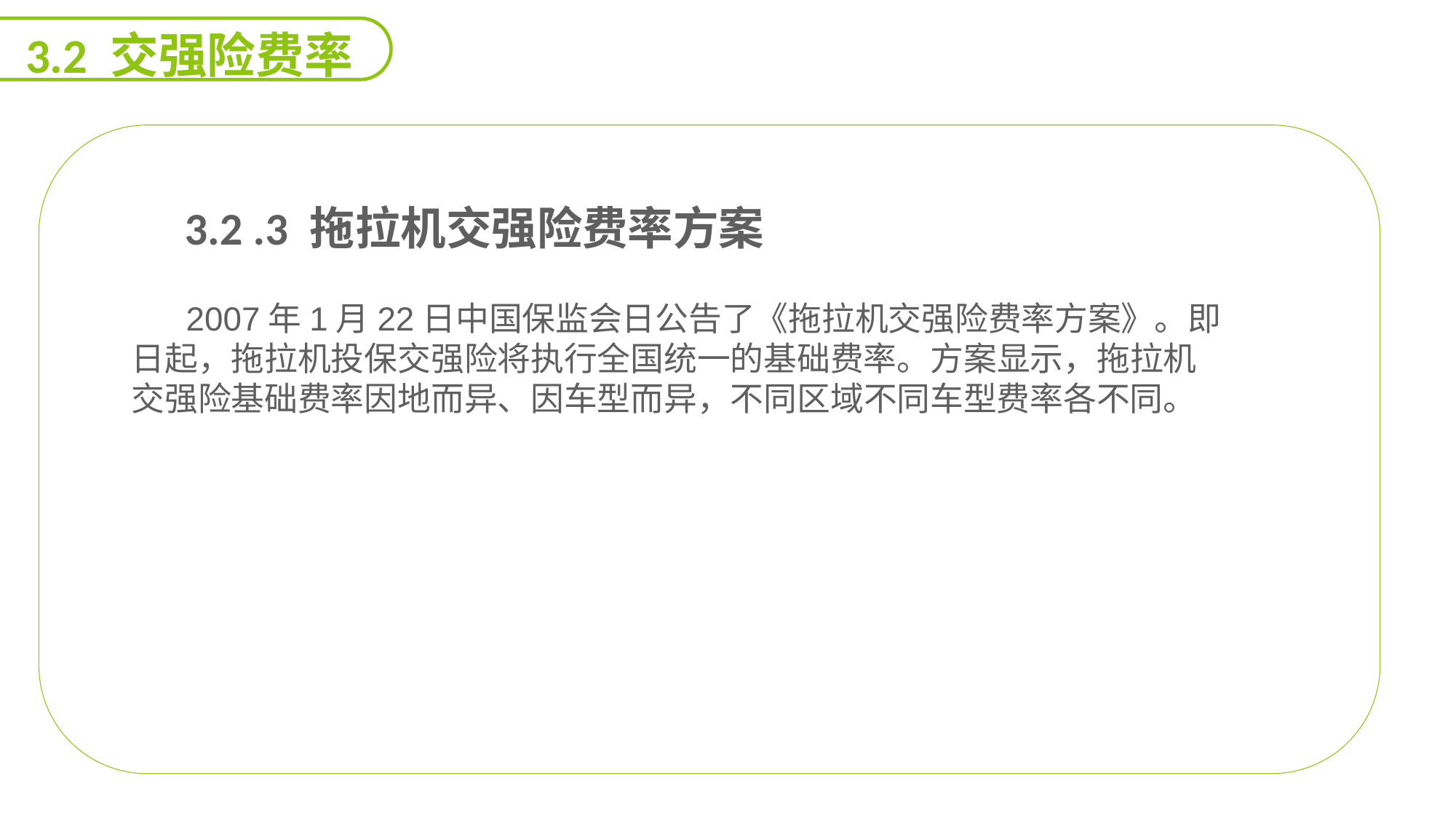

3.2 交强险费率

  3.2 .3 拖拉机交强险费率方案

2007年1月22日中国保监会日公告了《拖拉机交强险费率方案》。即日起，拖拉机投保交强险将执行全国统一的基础费率。方案显示，拖拉机交强险基础费率因地而异、因车型而异，不同区域不同车型费率各不同。
能力
目标
延迟符